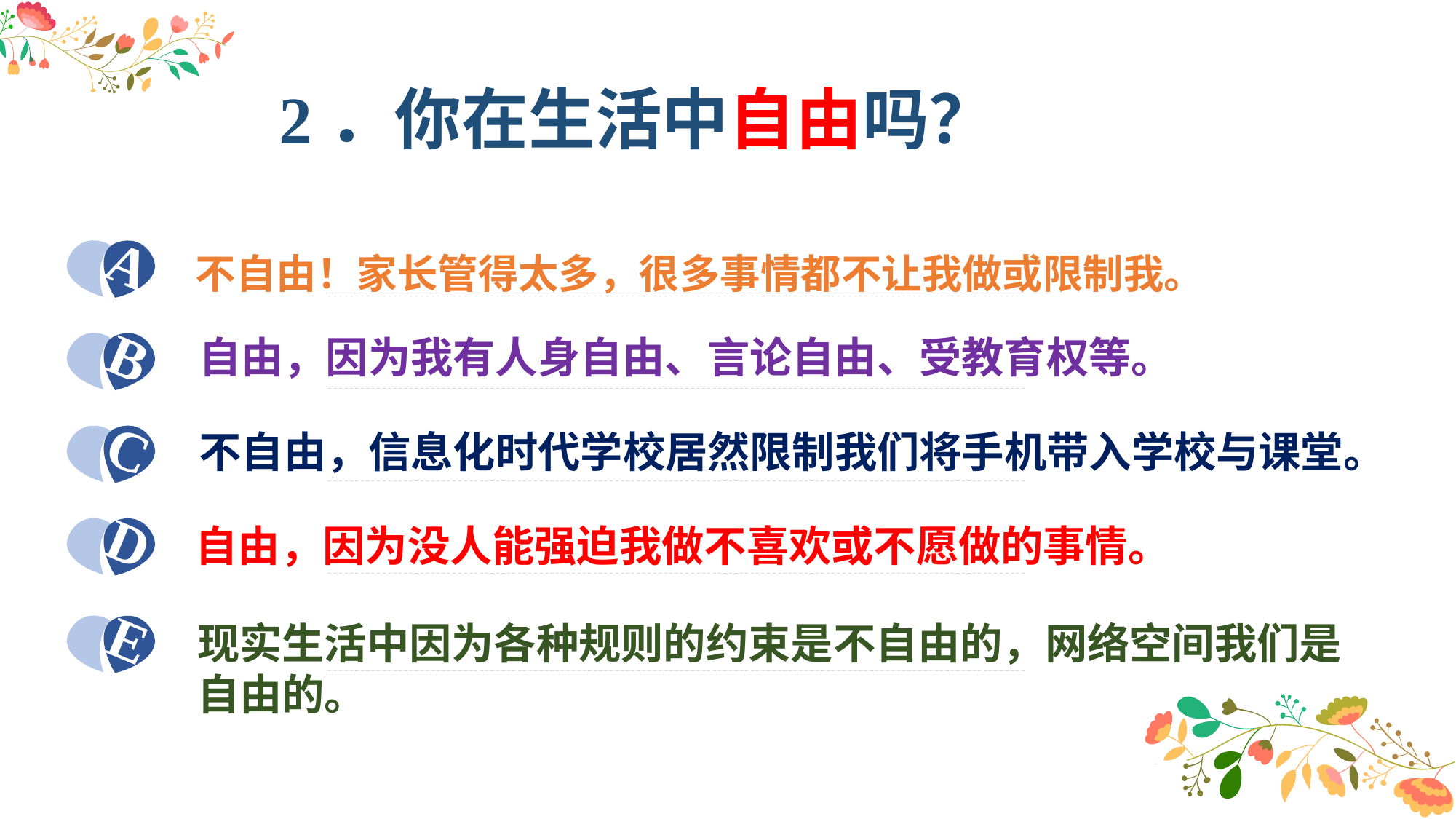

2．你在生活中自由吗？
不自由！家长管得太多，很多事情都不让我做或限制我。
自由，因为我有人身自由、言论自由、受教育权等。
不自由，信息化时代学校居然限制我们将手机带入学校与课堂。
自由，因为没人能强迫我做不喜欢或不愿做的事情。
现实生活中因为各种规则的约束是不自由的，网络空间我们是自由的。
A

B

C

D

E